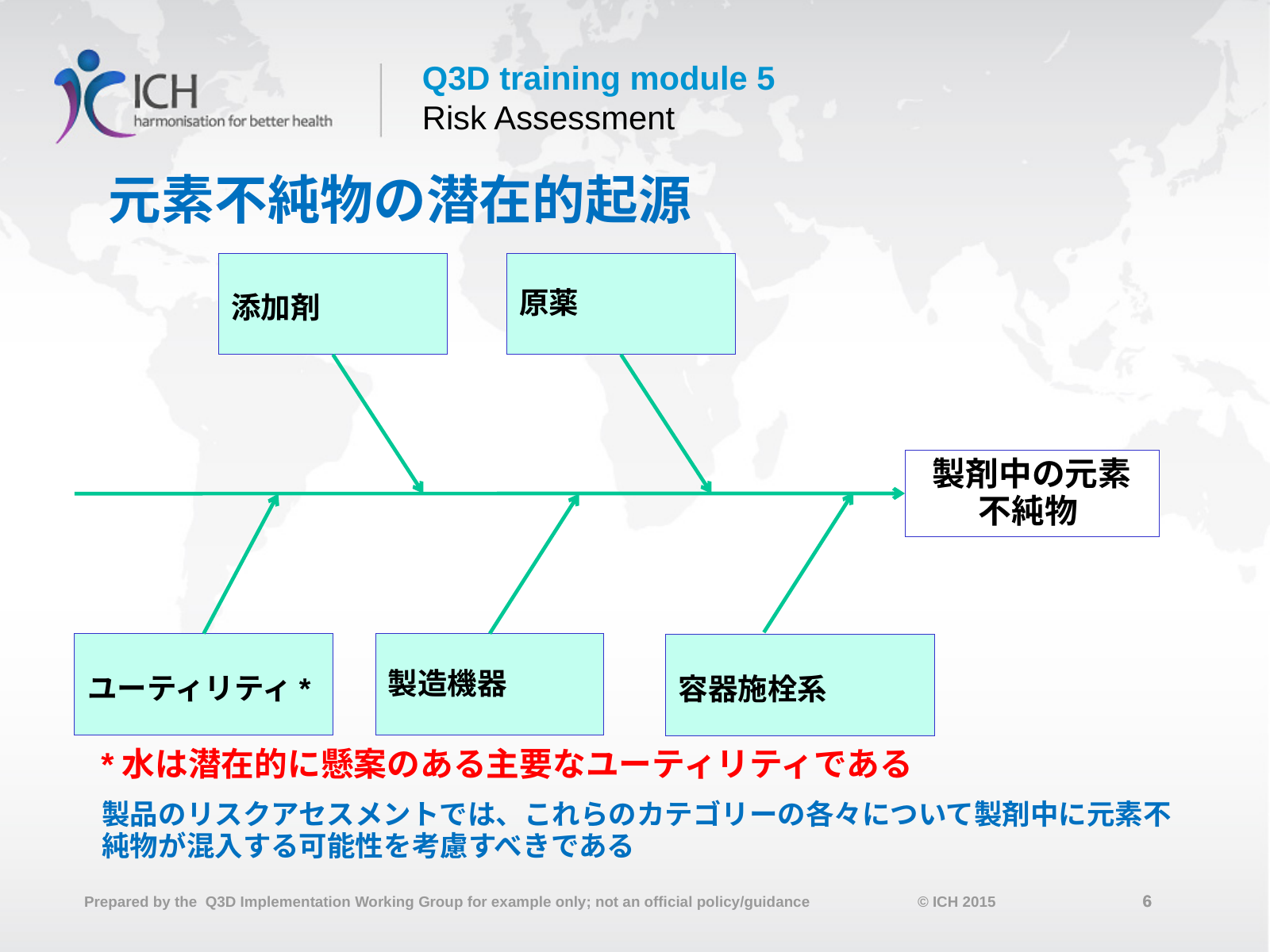

# 元素不純物の潜在的起源

添加剤

原薬

製剤中の元素不純物

ユーティリティ*
製造機器

容器施栓系

*水は潜在的に懸案のある主要なユーティリティである
製品のリスクアセスメントでは、これらのカテゴリーの各々について製剤中に元素不純物が混入する可能性を考慮すべきである